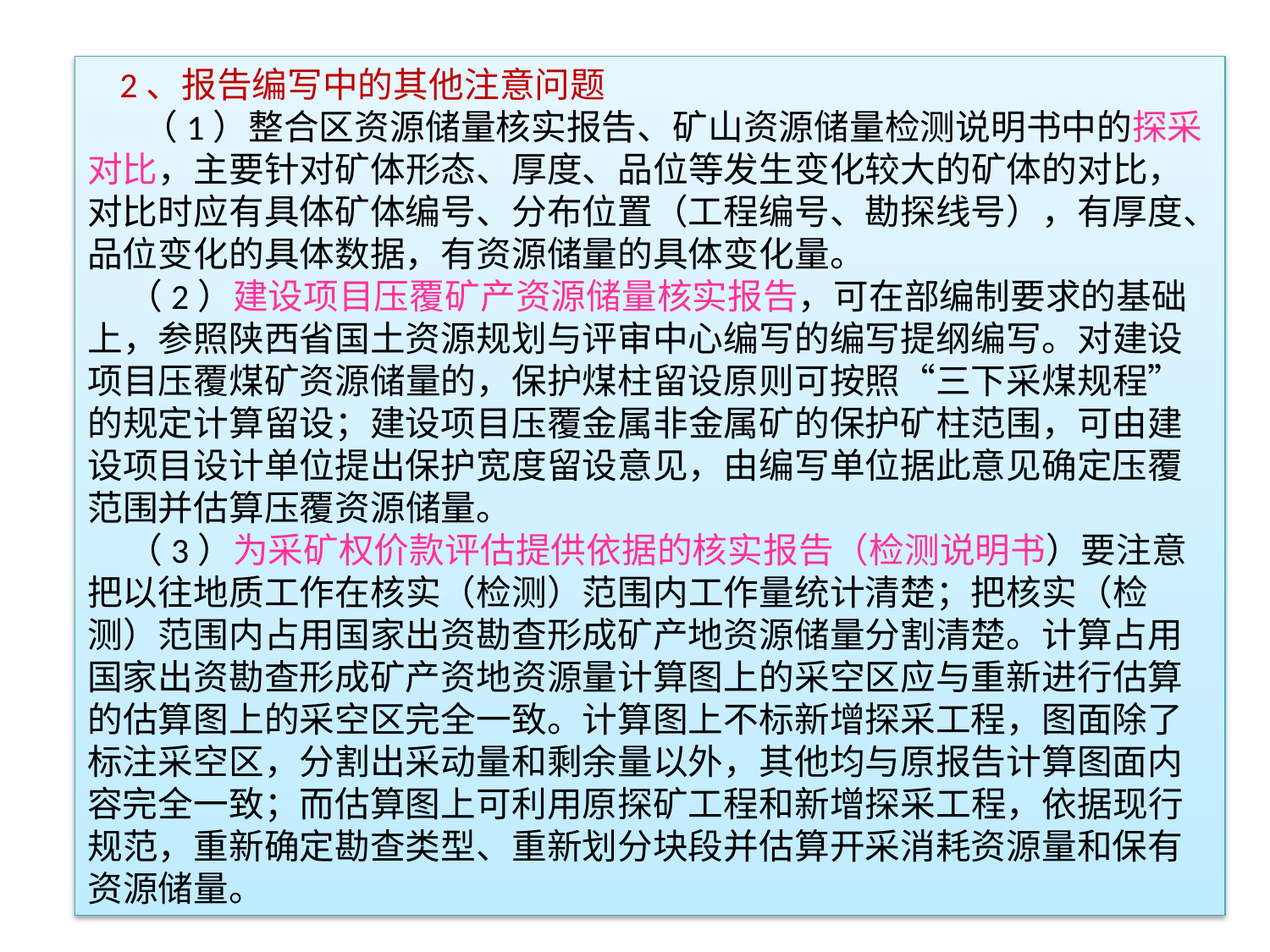

2、报告编写中的其他注意问题
      （1）整合区资源储量核实报告、矿山资源储量检测说明书中的探采对比，主要针对矿体形态、厚度、品位等发生变化较大的矿体的对比，对比时应有具体矿体编号、分布位置（工程编号、勘探线号），有厚度、品位变化的具体数据，有资源储量的具体变化量。
    （2）建设项目压覆矿产资源储量核实报告，可在部编制要求的基础上，参照陕西省国土资源规划与评审中心编写的编写提纲编写。对建设项目压覆煤矿资源储量的，保护煤柱留设原则可按照“三下采煤规程”的规定计算留设；建设项目压覆金属非金属矿的保护矿柱范围，可由建设项目设计单位提出保护宽度留设意见，由编写单位据此意见确定压覆范围并估算压覆资源储量。
    （3）为采矿权价款评估提供依据的核实报告（检测说明书）要注意把以往地质工作在核实（检测）范围内工作量统计清楚；把核实（检测）范围内占用国家出资勘查形成矿产地资源储量分割清楚。计算占用国家出资勘查形成矿产资地资源量计算图上的采空区应与重新进行估算的估算图上的采空区完全一致。计算图上不标新增探采工程，图面除了标注采空区，分割出采动量和剩余量以外，其他均与原报告计算图面内容完全一致；而估算图上可利用原探矿工程和新增探采工程，依据现行规范，重新确定勘查类型、重新划分块段并估算开采消耗资源量和保有资源储量。